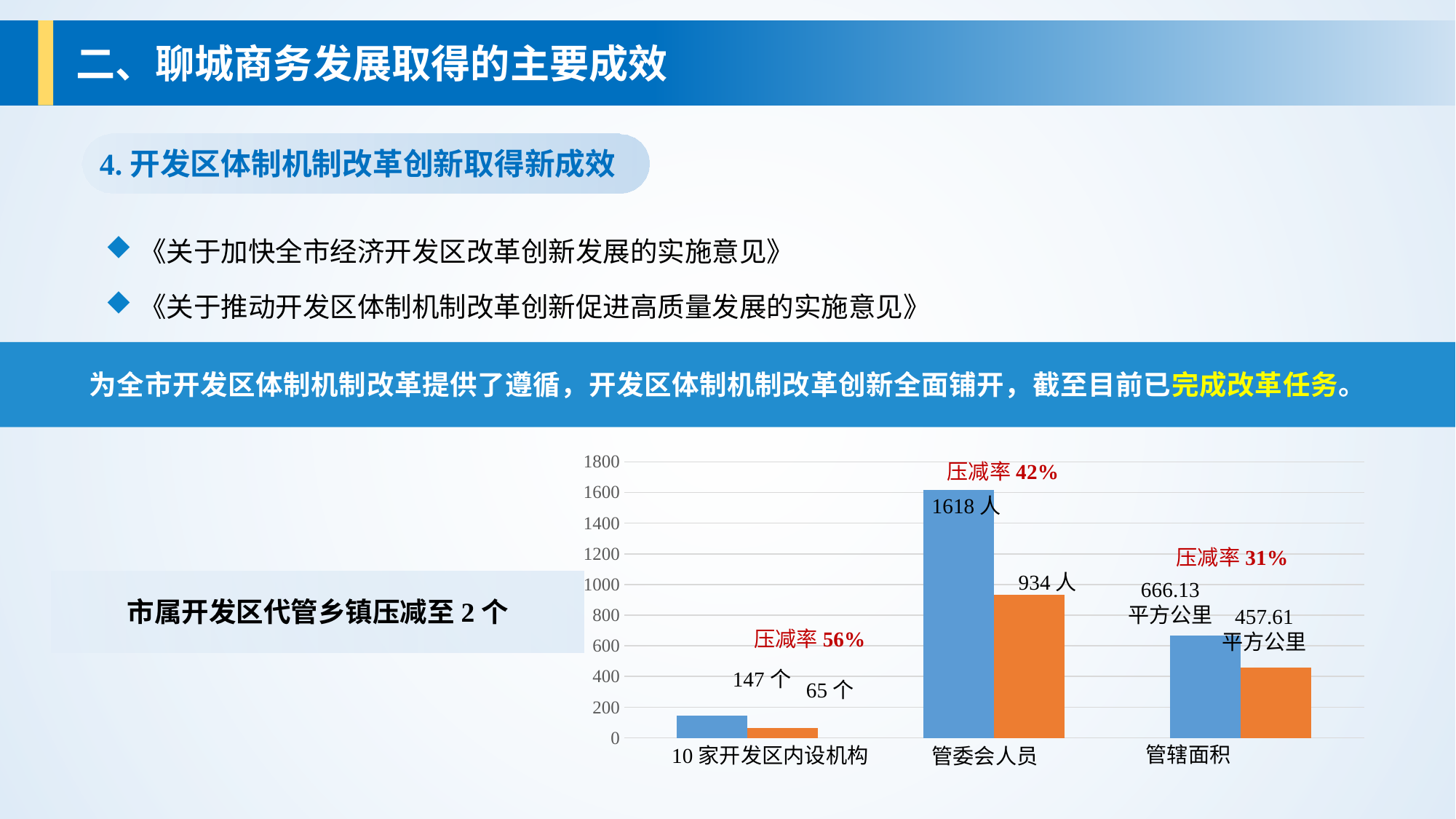

二、聊城商务发展取得的主要成效

4.开发区体制机制改革创新取得新成效
《关于加快全市经济开发区改革创新发展的实施意见》
《关于推动开发区体制机制改革创新促进高质量发展的实施意见》

为全市开发区体制机制改革提供了遵循，开发区体制机制改革创新全面铺开，截至目前已完成改革任务。

### Chart

| Category | 系列 1 | 系列 2 |
|---|---|---|
| 10家开发区内设机构 | 147.0 | 65.0 |
| 管委会人员 | 1618.0 | 934.0 |
| 管辖面积 | 666.13 | 457.61 |
管辖面积
10家开发区内设机构
管委会人员
压减率42%
1618人
压减率31%
934人
666.13
平方公里
457.61
平方公里
压减率56%
147个
65个

市属开发区代管乡镇压减至2个